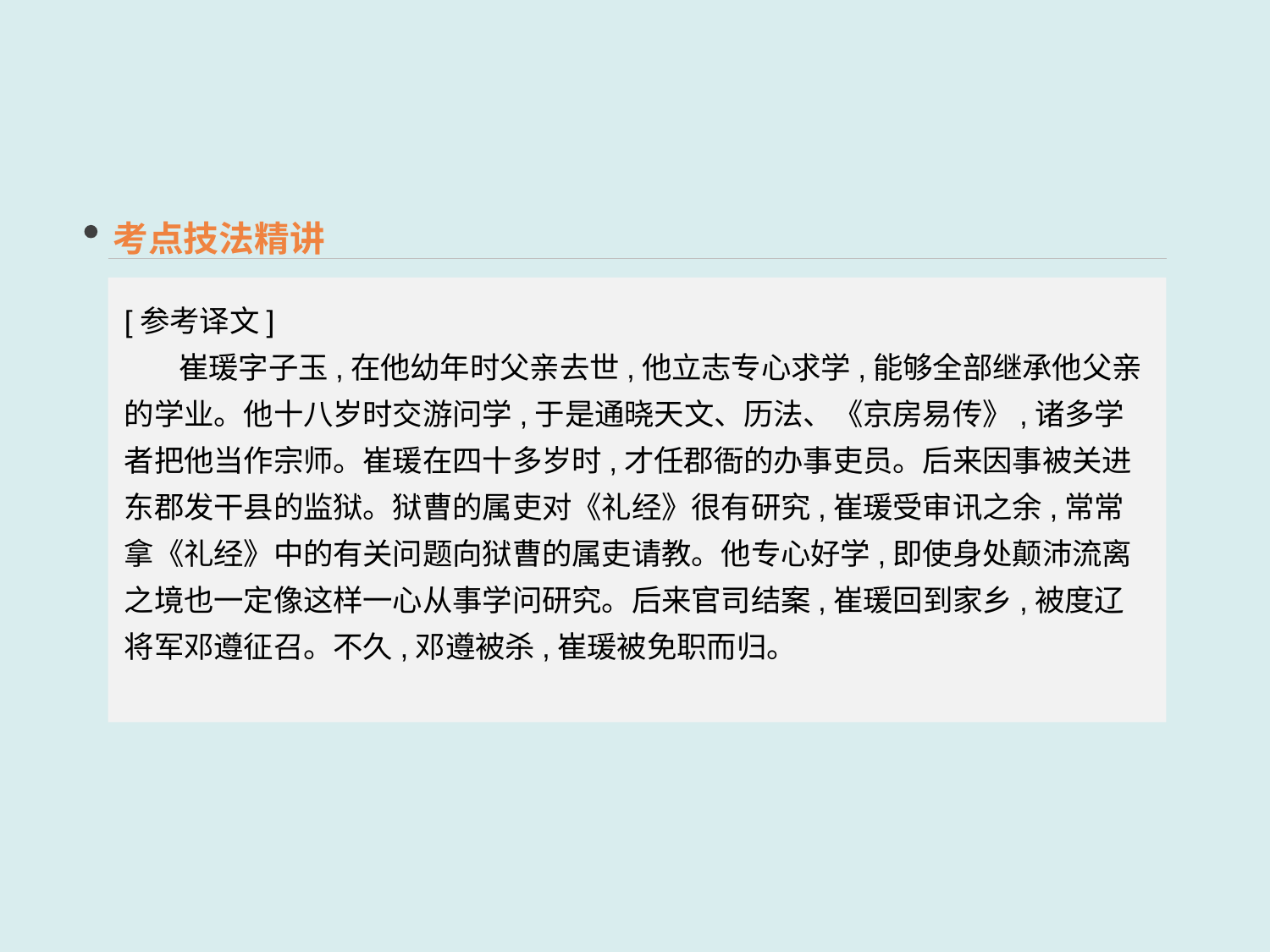

考点技法精讲

[参考译文]
       崔瑗字子玉,在他幼年时父亲去世,他立志专心求学,能够全部继承他父亲的学业。他十八岁时交游问学,于是通晓天文、历法、《京房易传》,诸多学者把他当作宗师。崔瑗在四十多岁时,才任郡衙的办事吏员。后来因事被关进东郡发干县的监狱。狱曹的属吏对《礼经》很有研究,崔瑗受审讯之余,常常拿《礼经》中的有关问题向狱曹的属吏请教。他专心好学,即使身处颠沛流离之境也一定像这样一心从事学问研究。后来官司结案,崔瑗回到家乡,被度辽将军邓遵征召。不久,邓遵被杀,崔瑗被免职而归。